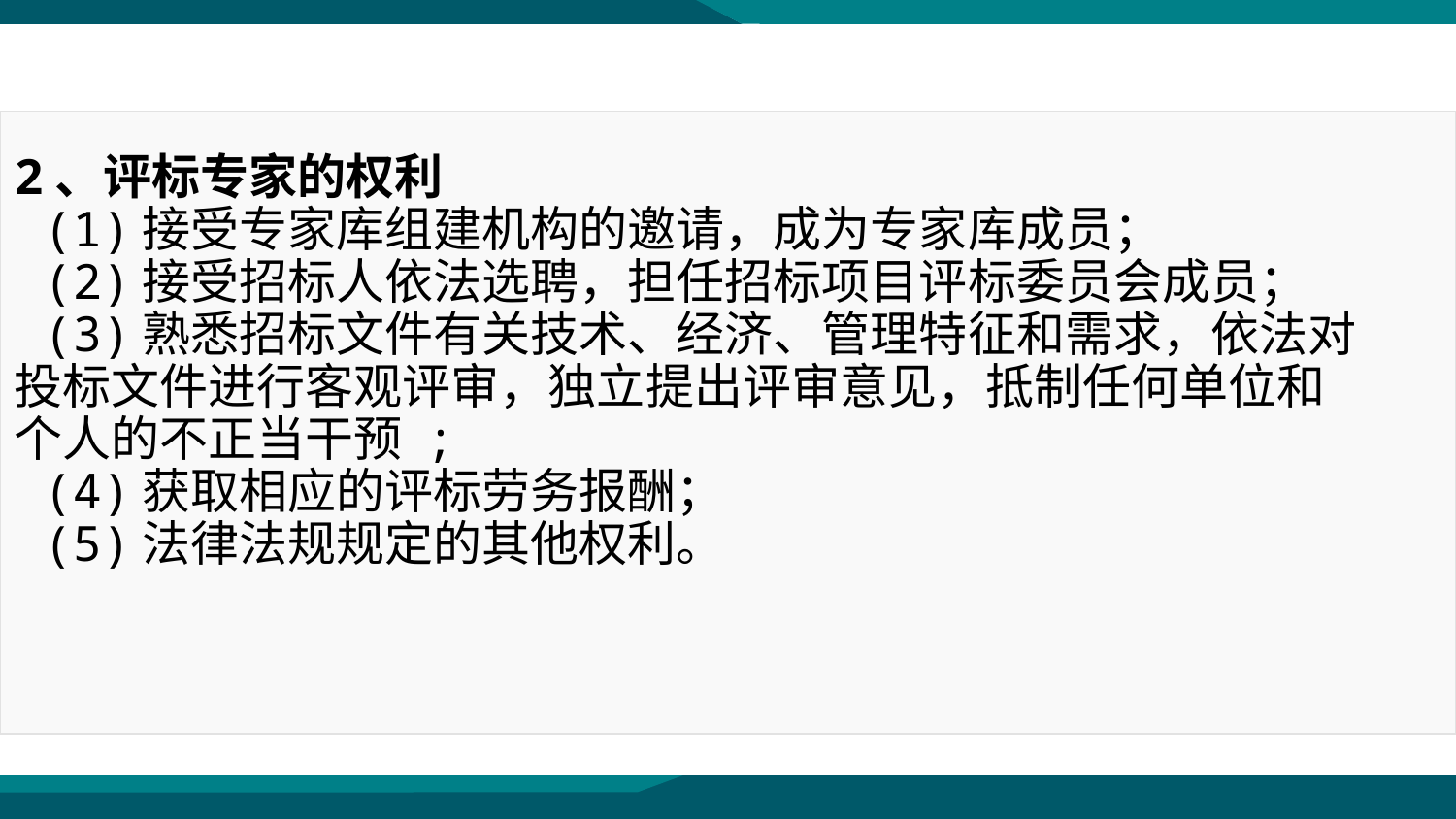

2、评标专家的权利
 (1)接受专家库组建机构的邀请，成为专家库成员；
 (2)接受招标人依法选聘，担任招标项目评标委员会成员；
 (3)熟悉招标文件有关技术、经济、管理特征和需求，依法对投标文件进行客观评审，独立提出评审意见，抵制任何单位和个人的不正当干预 ;
 (4)获取相应的评标劳务报酬；
 (5)法律法规规定的其他权利。